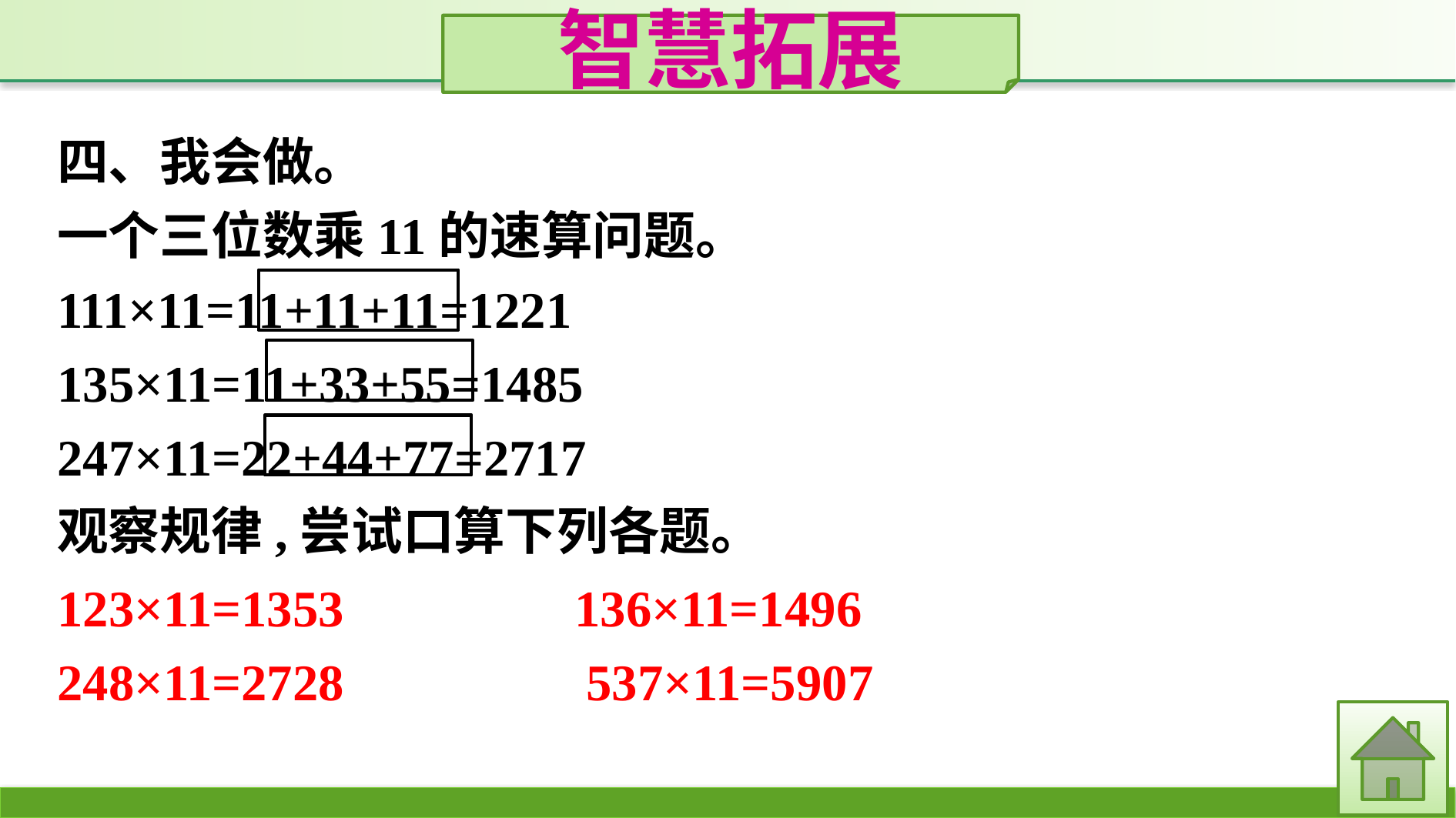

智慧拓展
四、我会做。
一个三位数乘11的速算问题。
111×11=11+11+11=1221
135×11=11+33+55=1485
247×11=22+44+77=2717
观察规律,尝试口算下列各题。

123×11=1353　　　　136×11=1496
248×11=2728		537×11=5907